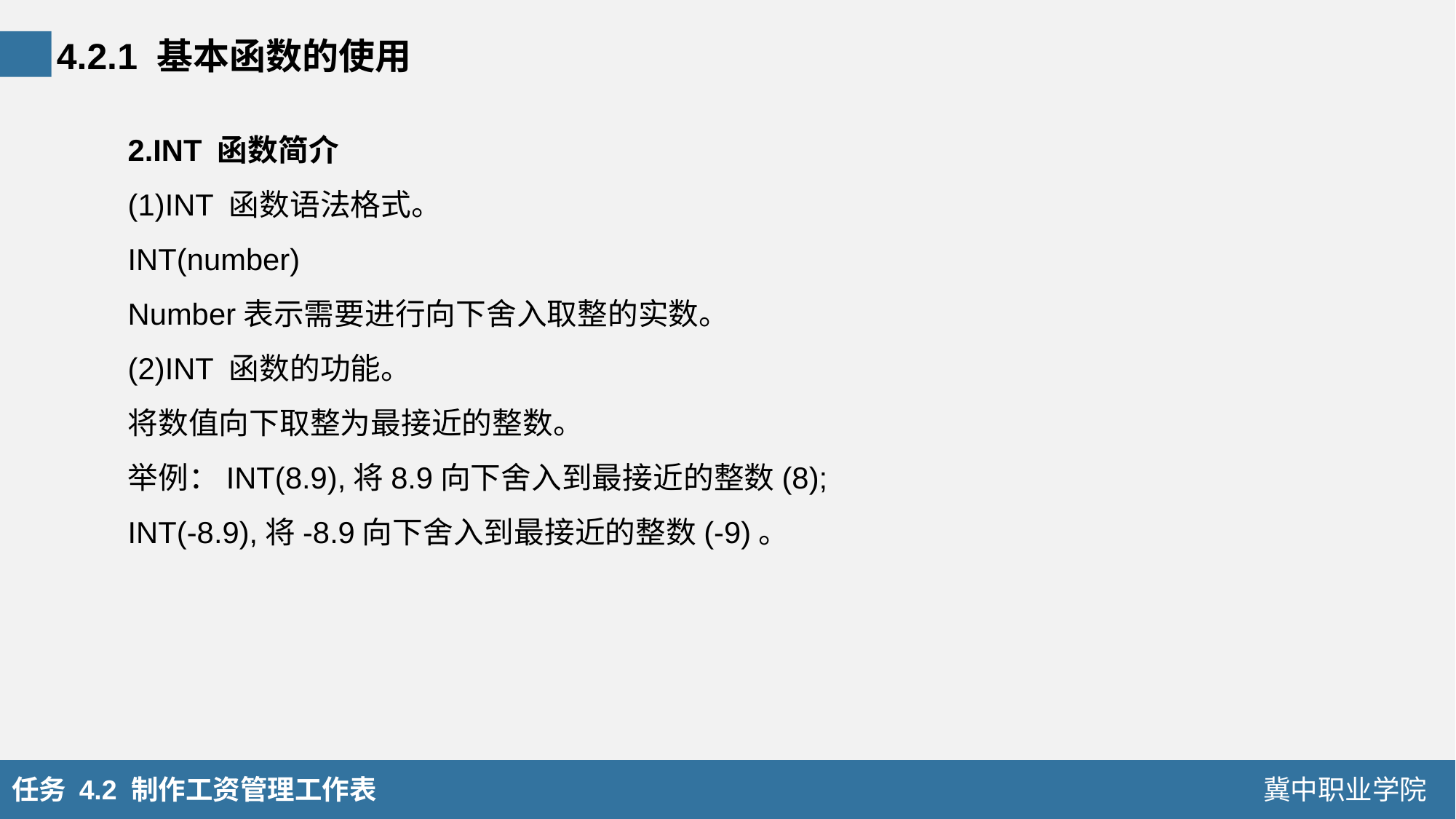

4.2.1 基本函数的使用
2.INT 函数简介
(1)INT 函数语法格式。
INT(number)
Number表示需要进行向下舍入取整的实数。
(2)INT 函数的功能。
将数值向下取整为最接近的整数。
举例：INT(8.9),将8.9向下舍入到最接近的整数(8);
INT(-8.9),将-8.9向下舍入到最接近的整数(-9)。

任务 4.2 制作工资管理工作表
冀中职业学院